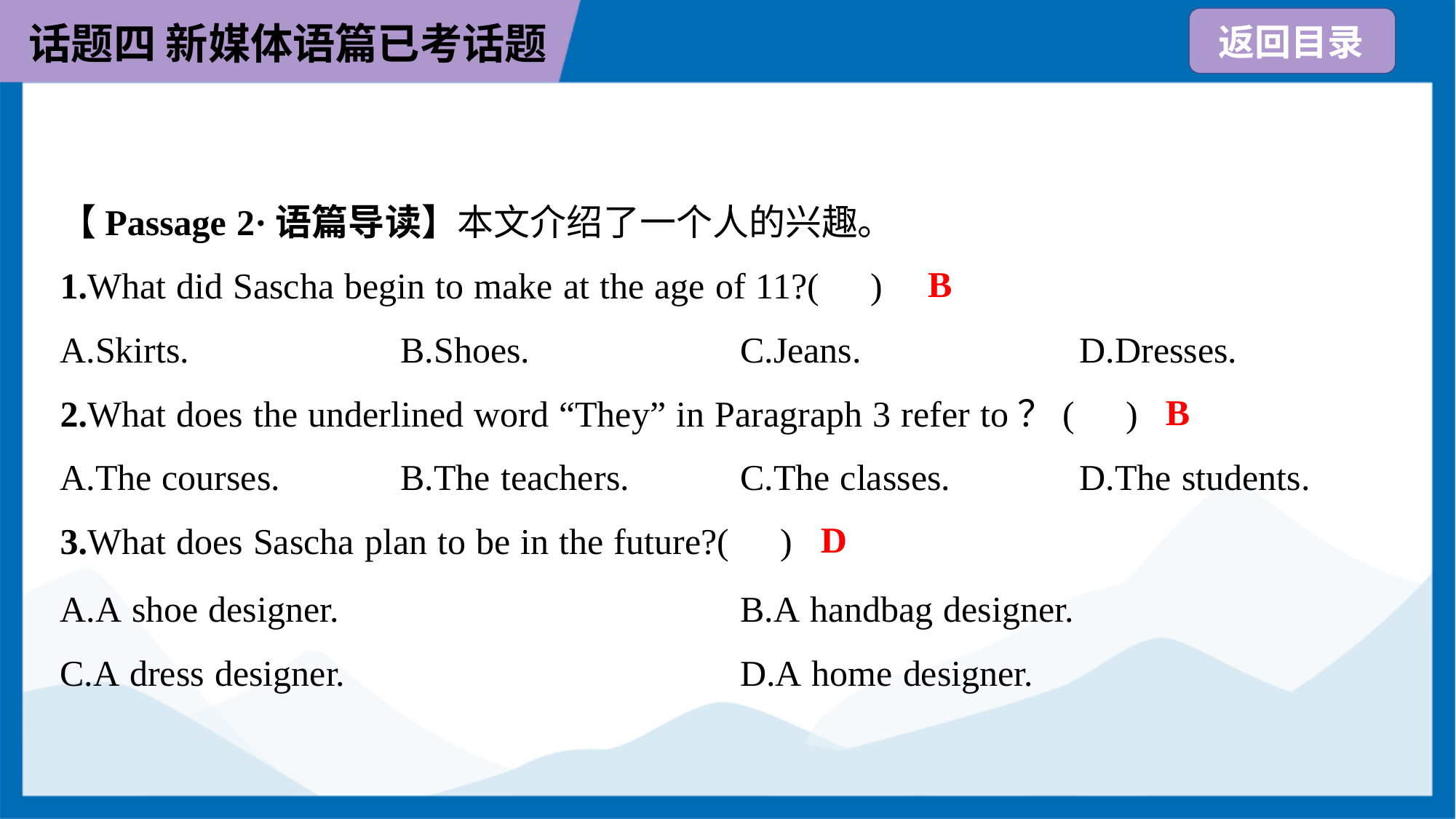

【Passage 2·语篇导读】本文介绍了一个人的兴趣。
B
1.What did Sascha begin to make at the age of 11?(     )
A.Skirts.	B.Shoes.	C.Jeans.	D.Dresses.
B
2.What does the underlined word “They” in Paragraph 3 refer to？(     )
A.The courses.	B.The teachers.	C.The classes.	D.The students.
D
3.What does Sascha plan to be in the future?(     )
A.A shoe designer.	B.A handbag designer.
C.A dress designer.	D.A home designer.